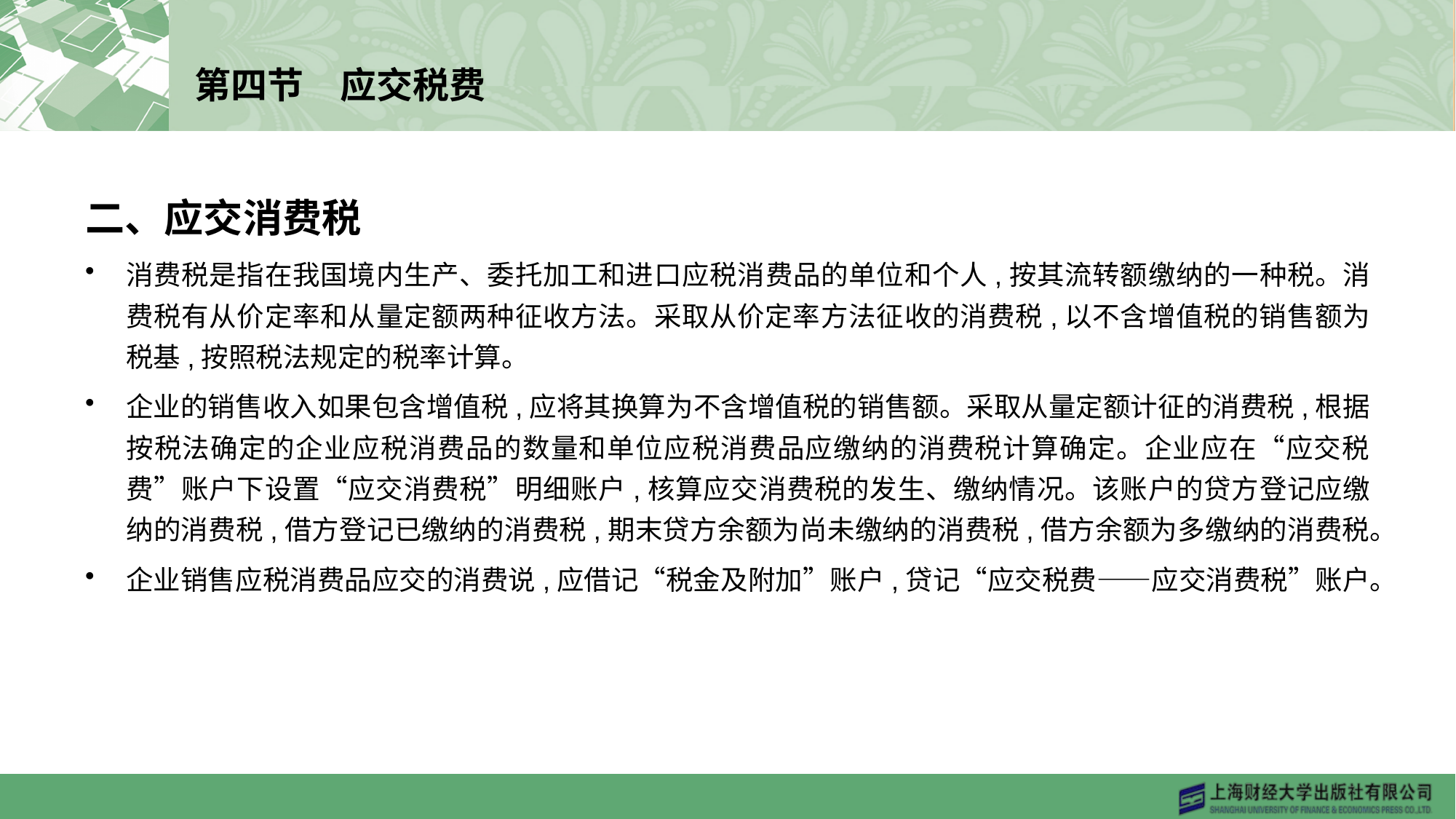

# 第四节　应交税费
二、应交消费税
消费税是指在我国境内生产、委托加工和进口应税消费品的单位和个人,按其流转额缴纳的一种税。消费税有从价定率和从量定额两种征收方法。采取从价定率方法征收的消费税,以不含增值税的销售额为税基,按照税法规定的税率计算。
企业的销售收入如果包含增值税,应将其换算为不含增值税的销售额。采取从量定额计征的消费税,根据按税法确定的企业应税消费品的数量和单位应税消费品应缴纳的消费税计算确定。企业应在“应交税费”账户下设置“应交消费税”明细账户,核算应交消费税的发生、缴纳情况。该账户的贷方登记应缴纳的消费税,借方登记已缴纳的消费税,期末贷方余额为尚未缴纳的消费税,借方余额为多缴纳的消费税。
企业销售应税消费品应交的消费说,应借记“税金及附加”账户,贷记“应交税费——应交消费税”账户。